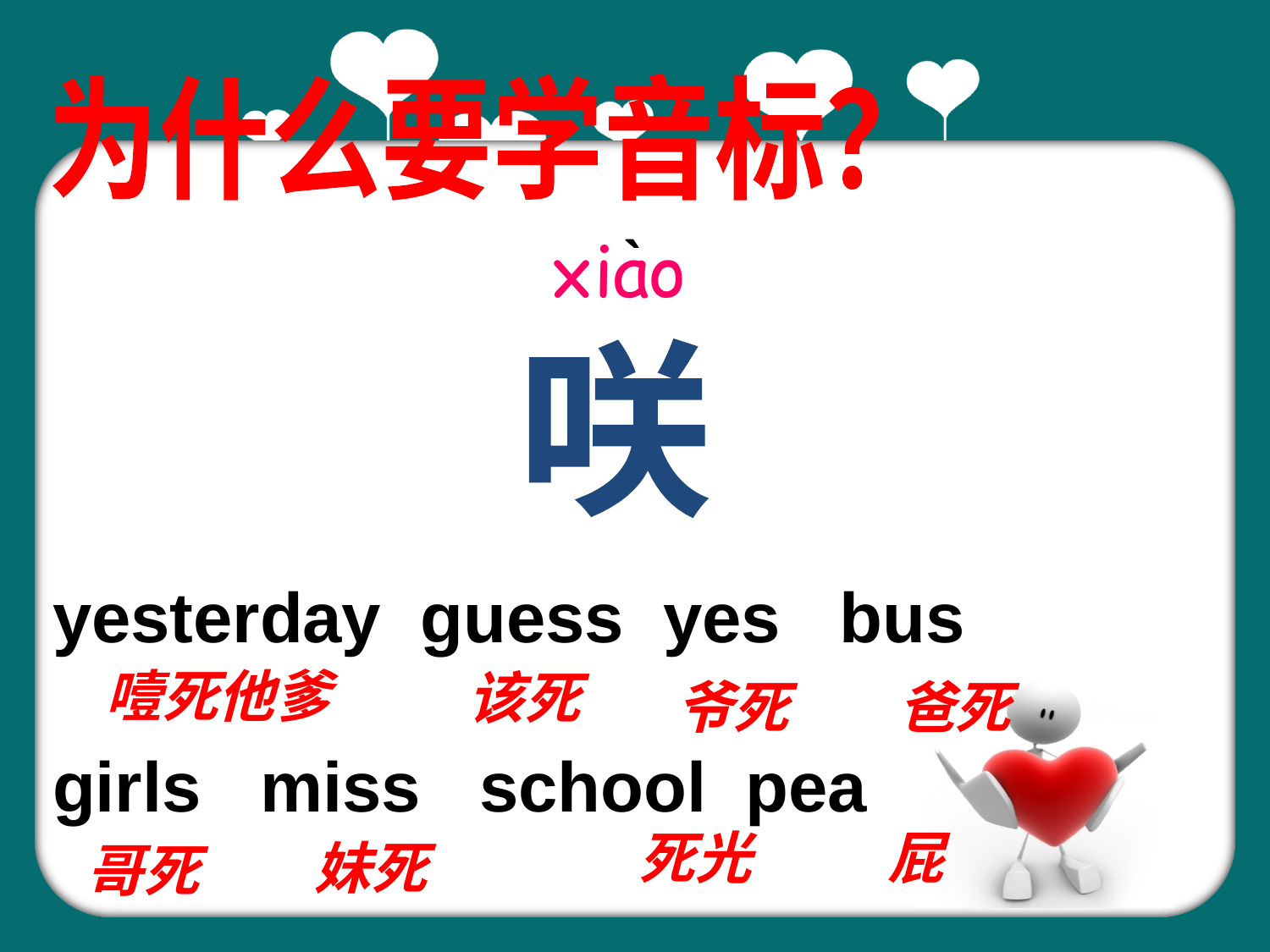

为什么要学音标？
ˋ
xiao
咲
yesterday  guess  yes   bus

girls   miss   school  pea
噎死他爹
该死
爷死
爸死
死光
屁
妹死
哥死